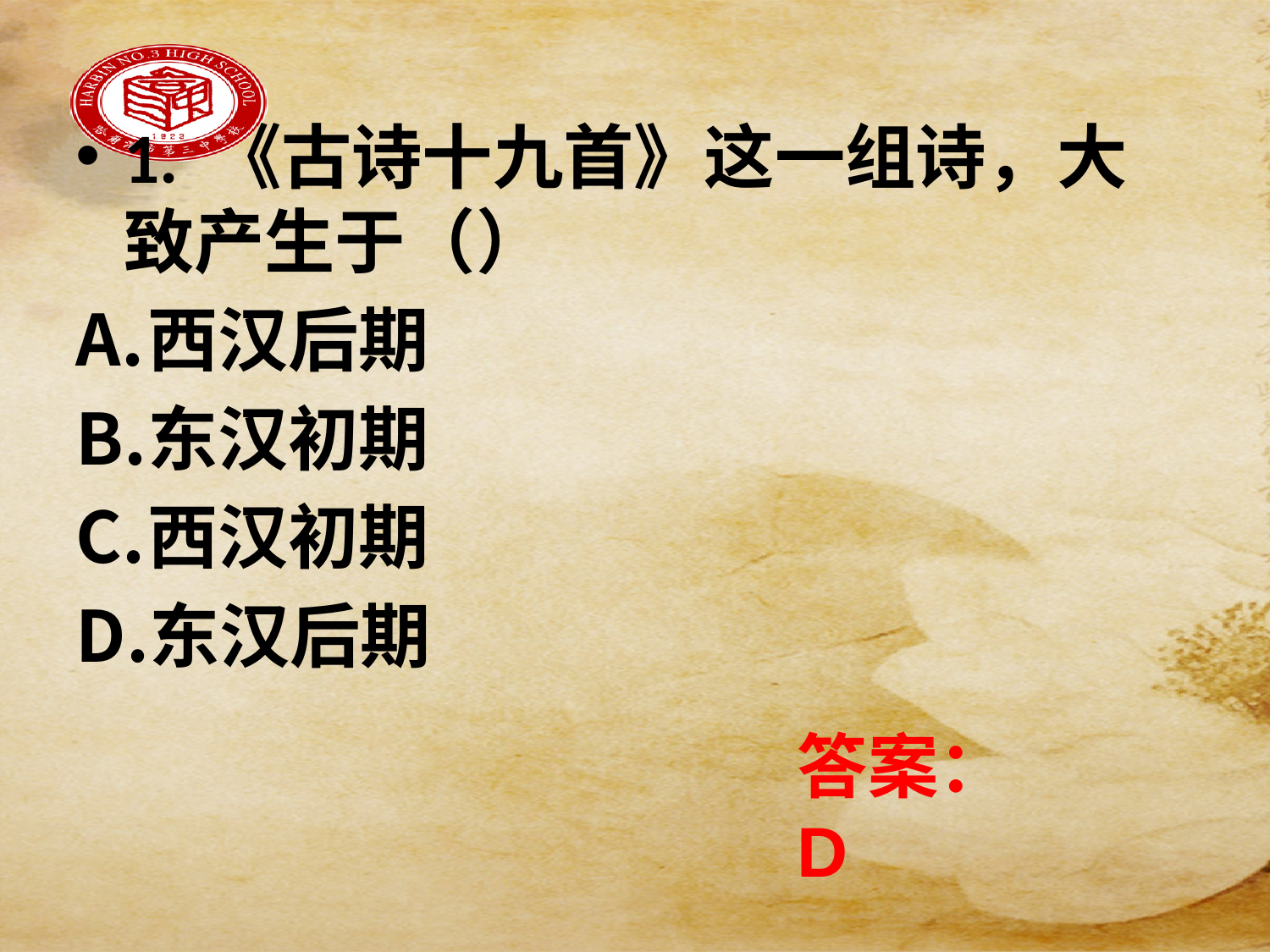

1. 《古诗十九首》这一组诗，大致产生于（）
西汉后期
东汉初期
西汉初期
东汉后期

答案：D